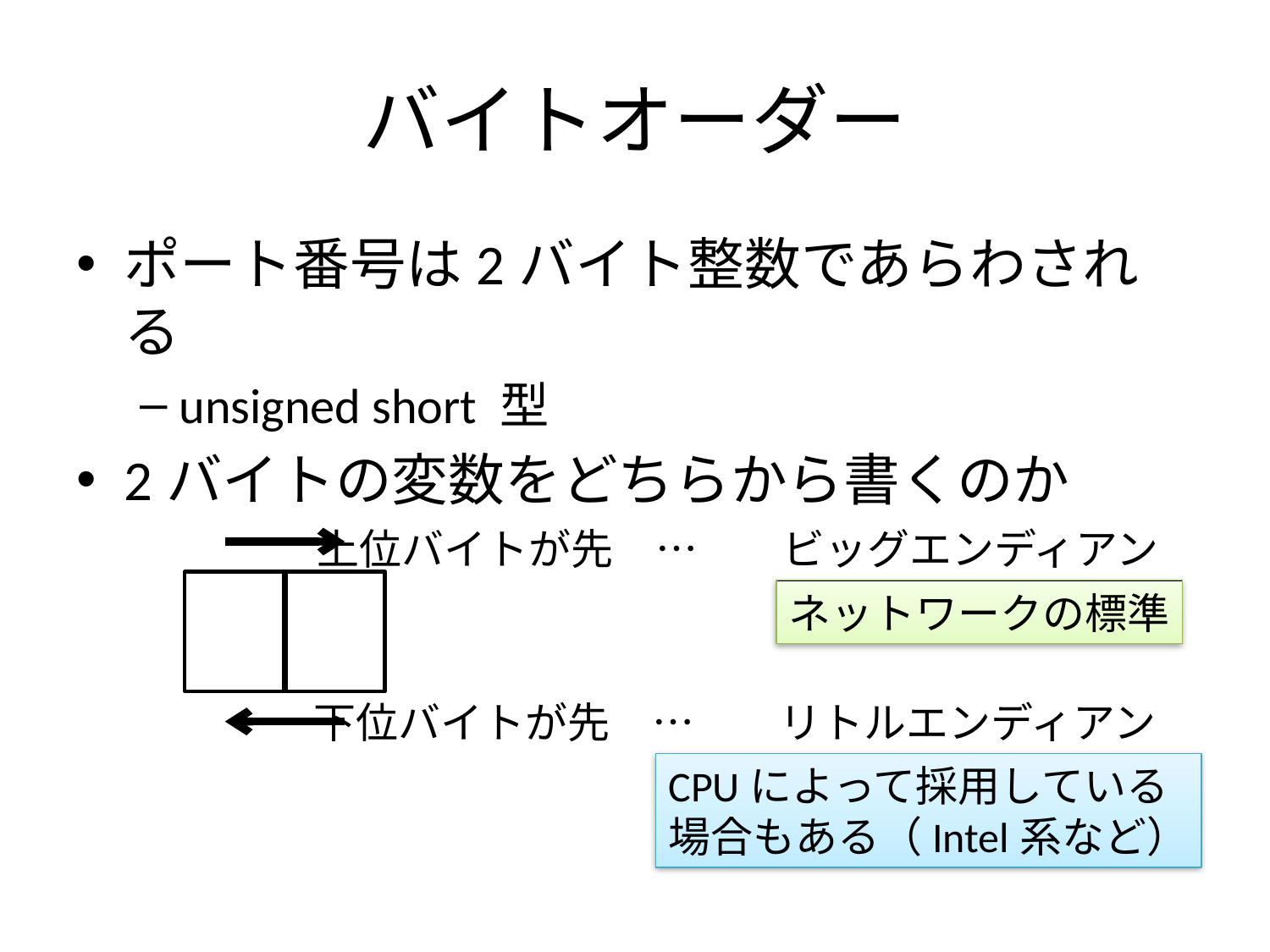

# バイトオーダー
ポート番号は2バイト整数であらわされる
unsigned short 型
2バイトの変数をどちらから書くのか

上位バイトが先　…　　ビッグエンディアン

ネットワークの標準
下位バイトが先　…　　リトルエンディアン
CPUによって採用している
場合もある（Intel系など）